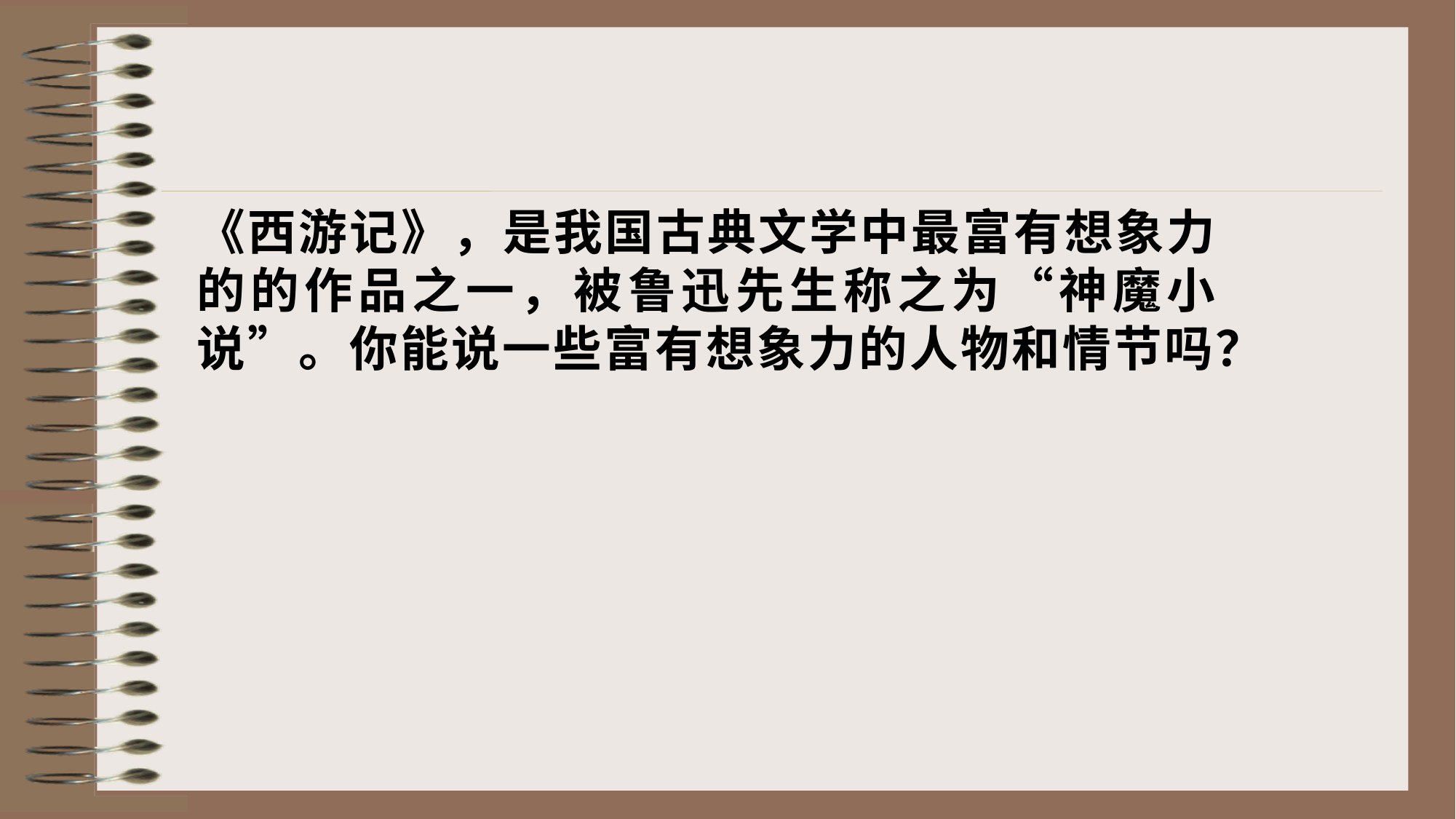

《西游记》，是我国古典文学中最富有想象力的的作品之一，被鲁迅先生称之为“神魔小说”。你能说一些富有想象力的人物和情节吗？